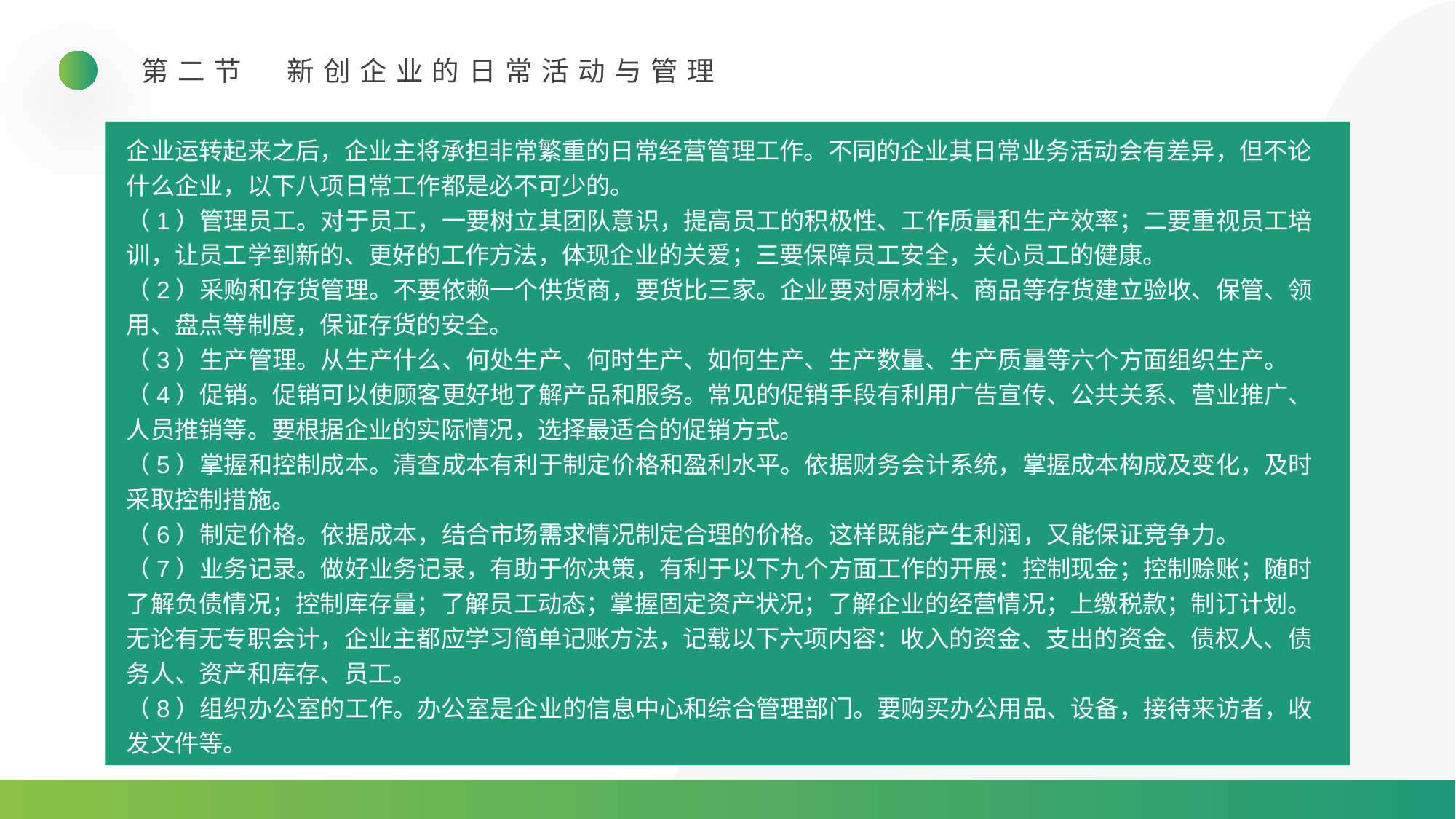

第二节　新创企业的日常活动与管理
企业运转起来之后，企业主将承担非常繁重的日常经营管理工作。不同的企业其日常业务活动会有差异，但不论什么企业，以下八项日常工作都是必不可少的。
（1）管理员工。对于员工，一要树立其团队意识，提高员工的积极性、工作质量和生产效率；二要重视员工培训，让员工学到新的、更好的工作方法，体现企业的关爱；三要保障员工安全，关心员工的健康。
（2）采购和存货管理。不要依赖一个供货商，要货比三家。企业要对原材料、商品等存货建立验收、保管、领用、盘点等制度，保证存货的安全。
（3）生产管理。从生产什么、何处生产、何时生产、如何生产、生产数量、生产质量等六个方面组织生产。
（4）促销。促销可以使顾客更好地了解产品和服务。常见的促销手段有利用广告宣传、公共关系、营业推广、人员推销等。要根据企业的实际情况，选择最适合的促销方式。
（5）掌握和控制成本。清查成本有利于制定价格和盈利水平。依据财务会计系统，掌握成本构成及变化，及时采取控制措施。
（6）制定价格。依据成本，结合市场需求情况制定合理的价格。这样既能产生利润，又能保证竞争力。
（7）业务记录。做好业务记录，有助于你决策，有利于以下九个方面工作的开展：控制现金；控制赊账；随时了解负债情况；控制库存量；了解员工动态；掌握固定资产状况；了解企业的经营情况；上缴税款；制订计划。无论有无专职会计，企业主都应学习简单记账方法，记载以下六项内容：收入的资金、支出的资金、债权人、债务人、资产和库存、员工。
（8）组织办公室的工作。办公室是企业的信息中心和综合管理部门。要购买办公用品、设备，接待来访者，收发文件等。